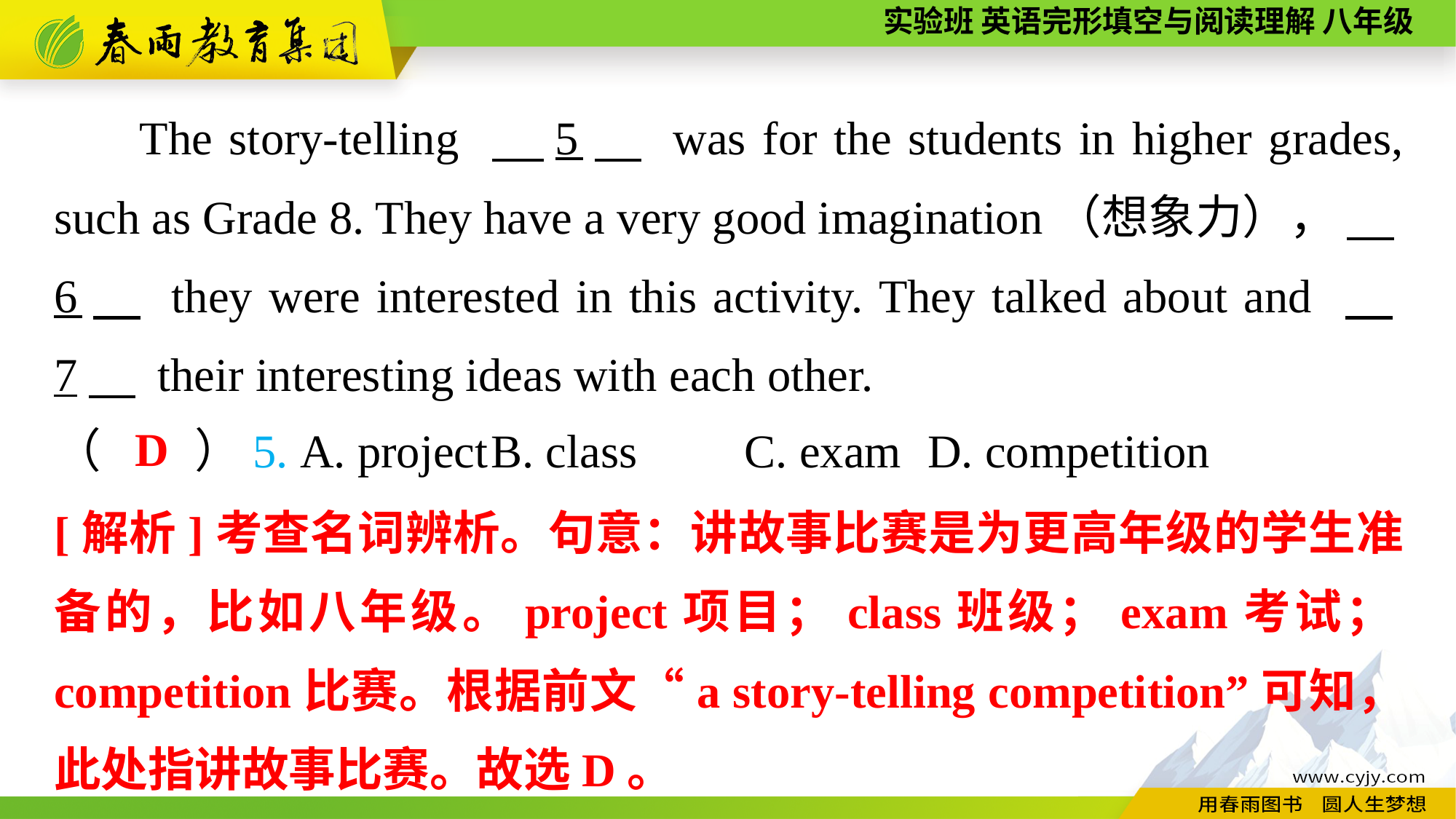

The story-telling 　5　 was for the students in higher grades, such as Grade 8. They have a very good imagination（想象力）， 　6　 they were interested in this activity. They talked about and 　7　 their interesting ideas with each other.
D
（　　）5. A. project	B. class	   C. exam	D. competition
[解析]考查名词辨析。句意：讲故事比赛是为更高年级的学生准备的，比如八年级。project项目；class班级；exam考试；competition比赛。根据前文“a story-telling competition”可知，此处指讲故事比赛。故选D。